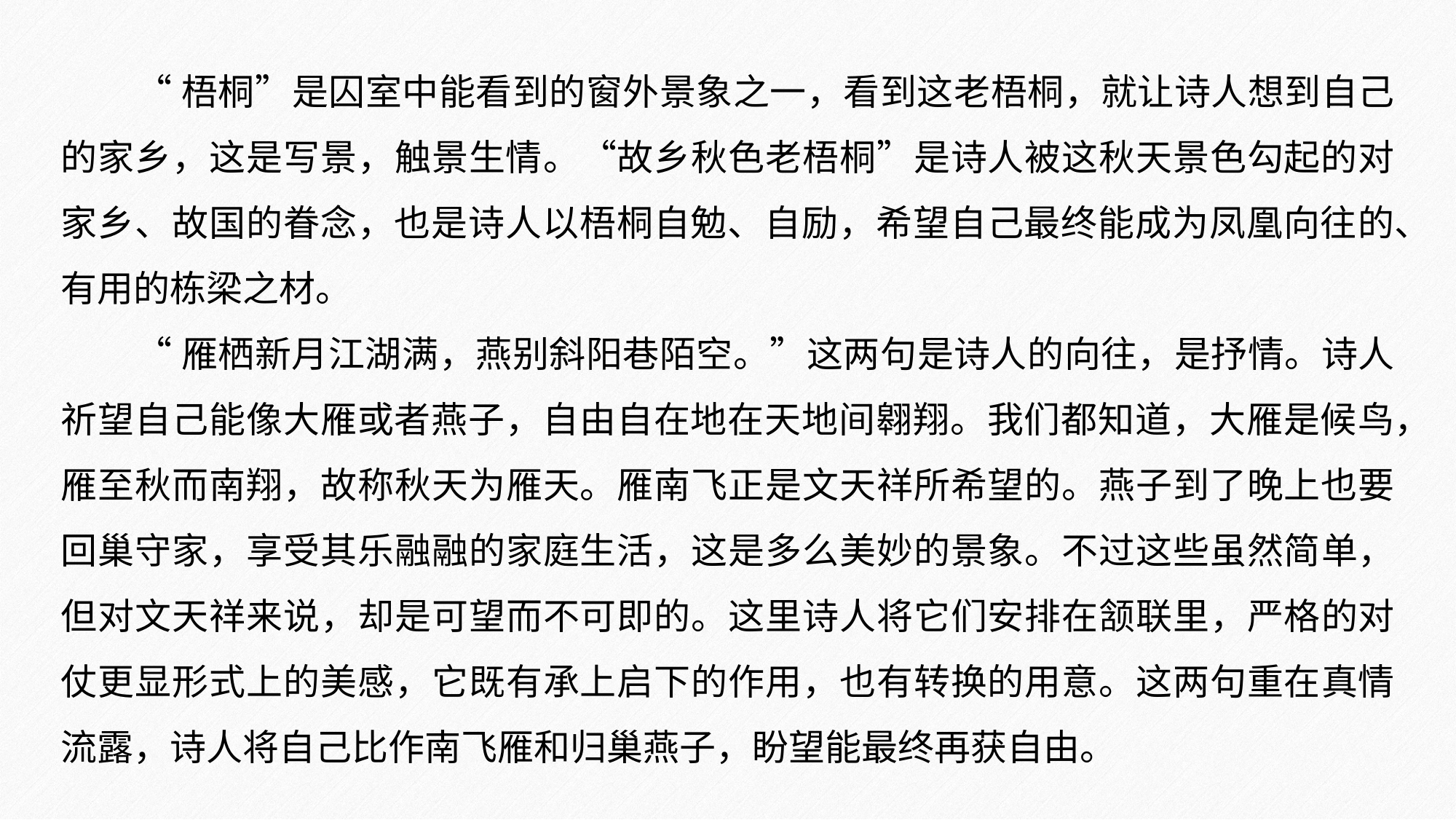

“梧桐”是囚室中能看到的窗外景象之一，看到这老梧桐，就让诗人想到自己的家乡，这是写景，触景生情。“故乡秋色老梧桐”是诗人被这秋天景色勾起的对家乡、故国的眷念，也是诗人以梧桐自勉、自励，希望自己最终能成为凤凰向往的、有用的栋梁之材。
“雁栖新月江湖满，燕别斜阳巷陌空。”这两句是诗人的向往，是抒情。诗人祈望自己能像大雁或者燕子，自由自在地在天地间翱翔。我们都知道，大雁是候鸟，雁至秋而南翔，故称秋天为雁天。雁南飞正是文天祥所希望的。燕子到了晚上也要回巢守家，享受其乐融融的家庭生活，这是多么美妙的景象。不过这些虽然简单，但对文天祥来说，却是可望而不可即的。这里诗人将它们安排在颔联里，严格的对仗更显形式上的美感，它既有承上启下的作用，也有转换的用意。这两句重在真情流露，诗人将自己比作南飞雁和归巢燕子，盼望能最终再获自由。